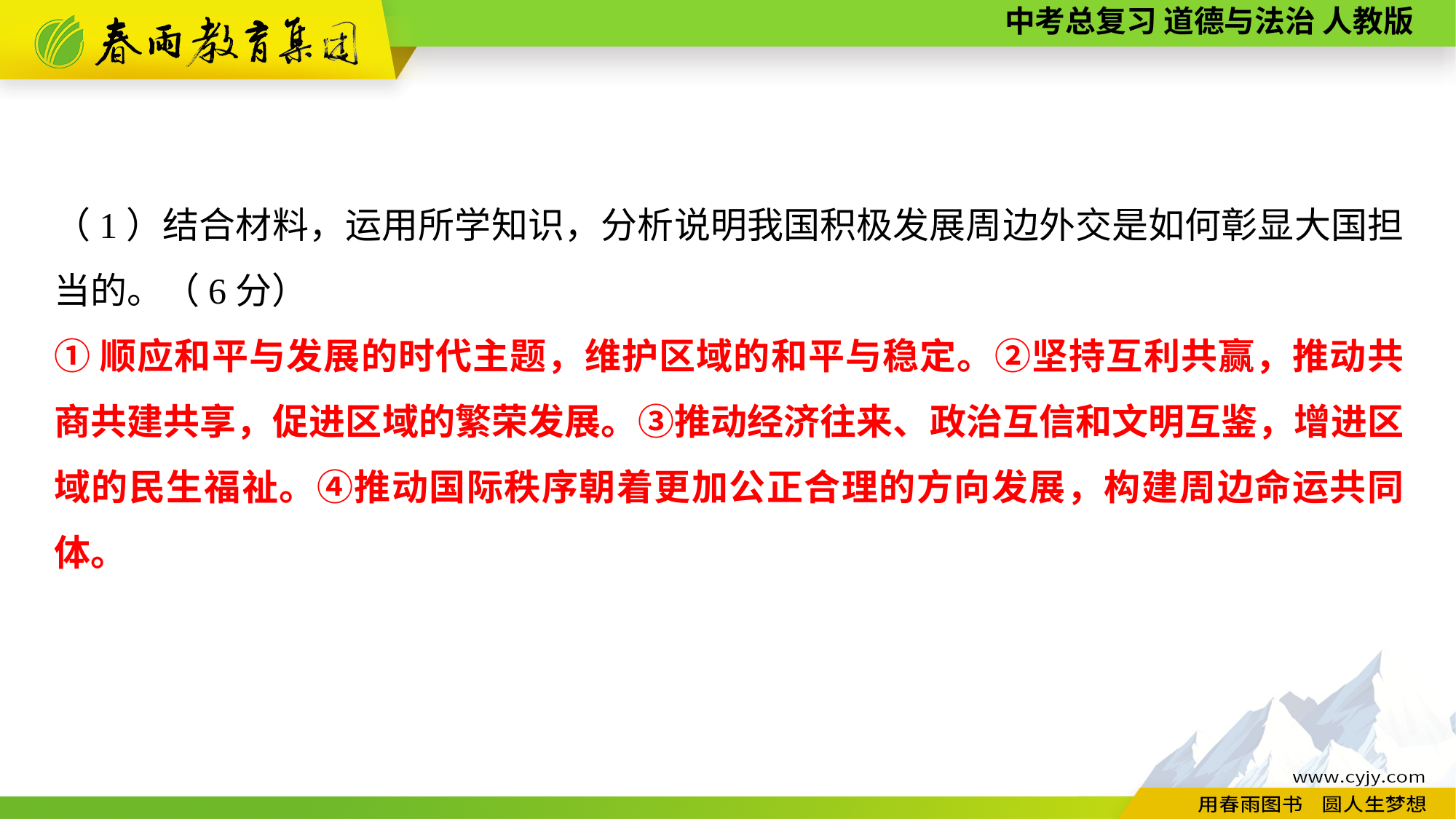

（1）结合材料，运用所学知识，分析说明我国积极发展周边外交是如何彰显大国担当的。（6分）
①顺应和平与发展的时代主题，维护区域的和平与稳定。②坚持互利共赢，推动共商共建共享，促进区域的繁荣发展。③推动经济往来、政治互信和文明互鉴，增进区域的民生福祉。④推动国际秩序朝着更加公正合理的方向发展，构建周边命运共同体。